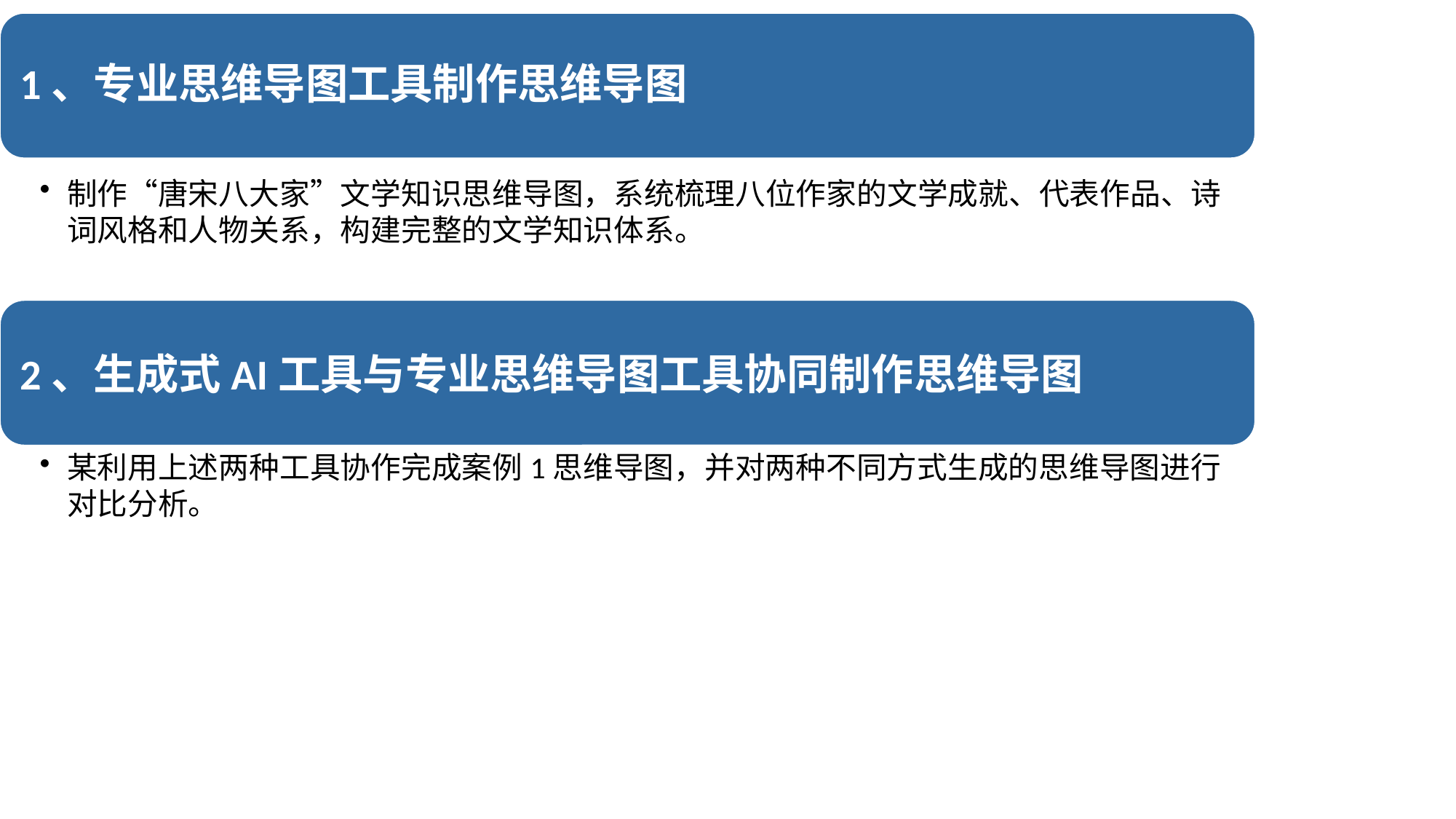

案例实践
1、专业思维导图工具制作思维导图
制作“唐宋八大家”文学知识思维导图，系统梳理八位作家的文学成就、代表作品、诗词风格和人物关系，构建完整的文学知识体系。
2、生成式AI工具与专业思维导图工具协同制作思维导图
某利用上述两种工具协作完成案例1思维导图，并对两种不同方式生成的思维导图进行对比分析。